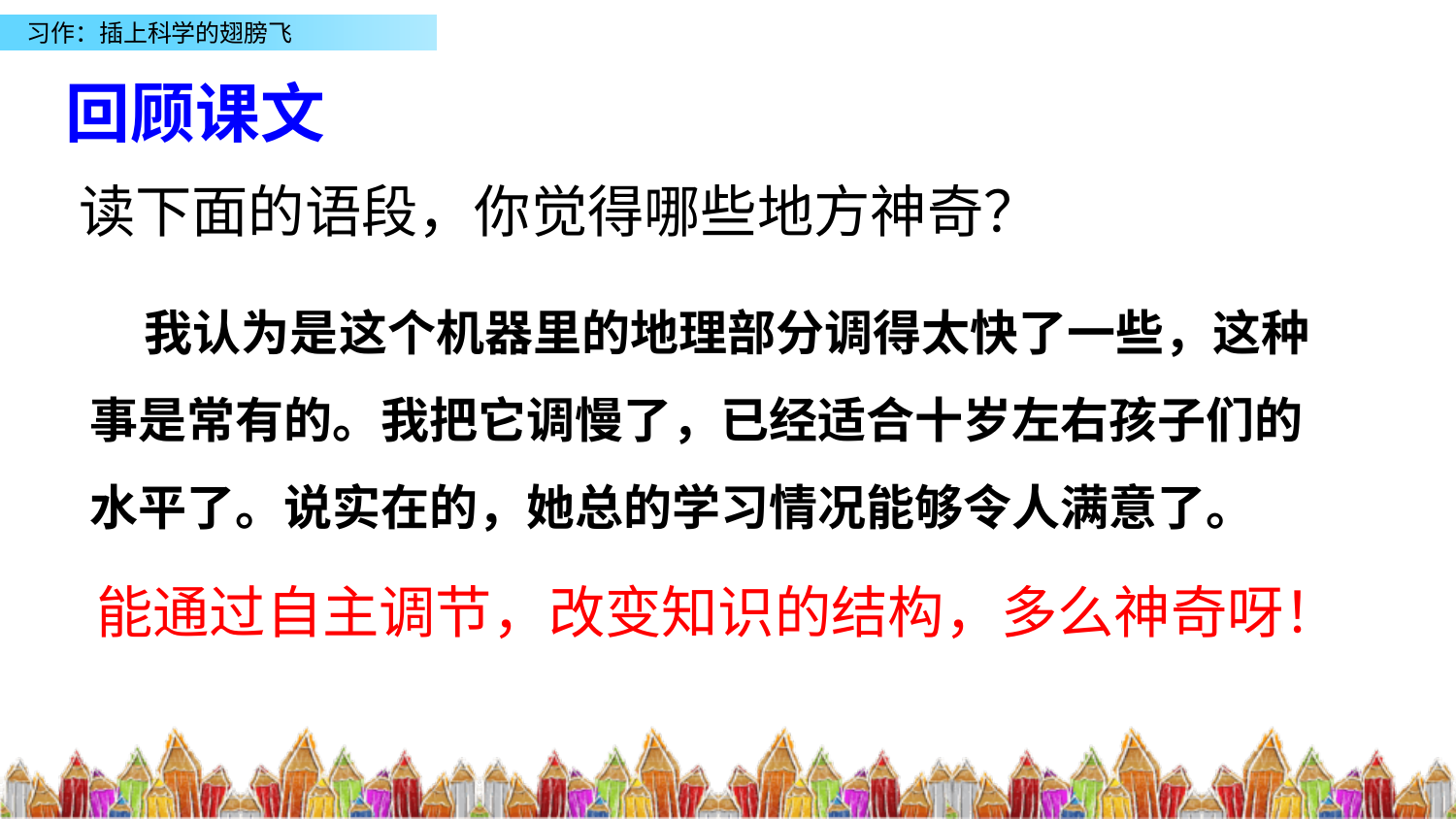

回顾课文
读下面的语段，你觉得哪些地方神奇？
    我认为是这个机器里的地理部分调得太快了一些，这种事是常有的。我把它调慢了，已经适合十岁左右孩子们的水平了。说实在的，她总的学习情况能够令人满意了。
 能通过自主调节，改变知识的结构，多么神奇呀！